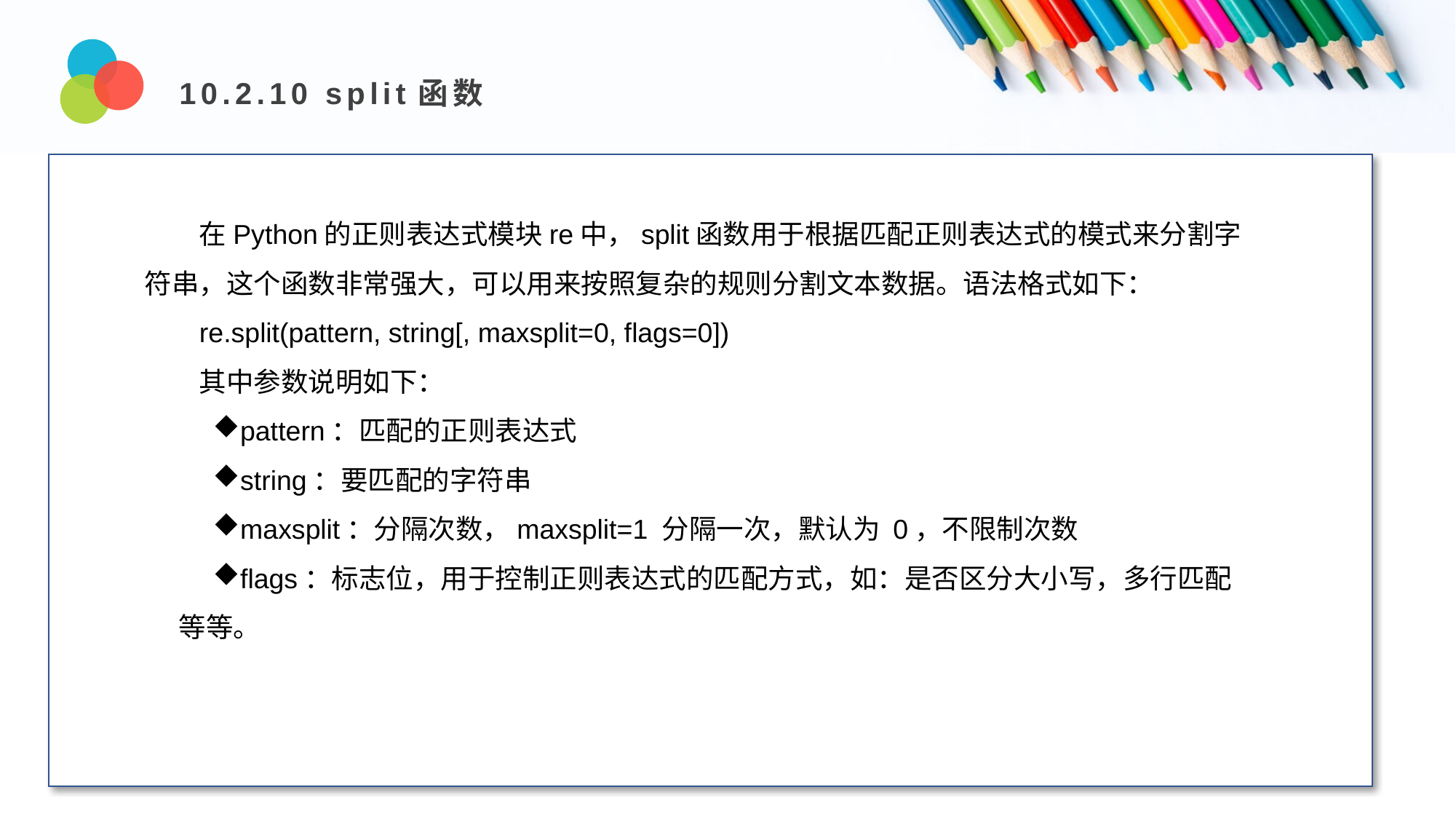

10.2.10 split函数
Design and Production
在Python的正则表达式模块re中，split函数用于根据匹配正则表达式的模式来分割字符串，这个函数非常强大，可以用来按照复杂的规则分割文本数据。语法格式如下：
re.split(pattern, string[, maxsplit=0, flags=0])
其中参数说明如下：
pattern：匹配的正则表达式
string：要匹配的字符串
maxsplit：分隔次数，maxsplit=1 分隔一次，默认为 0，不限制次数
flags：标志位，用于控制正则表达式的匹配方式，如：是否区分大小写，多行匹配等等。